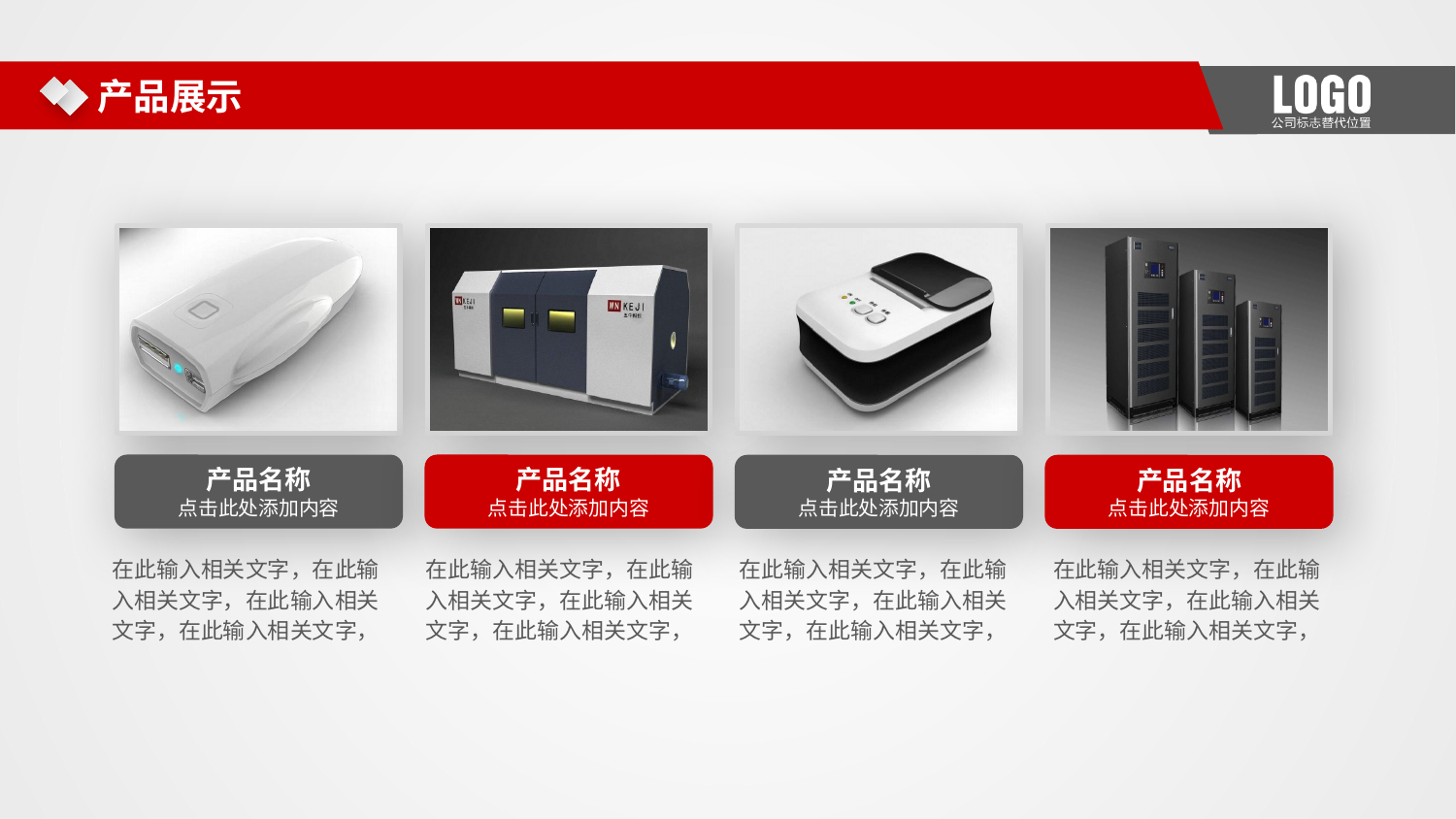

产品展示

产品名称
点击此处添加内容
产品名称
点击此处添加内容
产品名称
点击此处添加内容
产品名称
点击此处添加内容
在此输入相关文字，在此输入相关文字，在此输入相关文字，在此输入相关文字，
在此输入相关文字，在此输入相关文字，在此输入相关文字，在此输入相关文字，
在此输入相关文字，在此输入相关文字，在此输入相关文字，在此输入相关文字，
在此输入相关文字，在此输入相关文字，在此输入相关文字，在此输入相关文字，